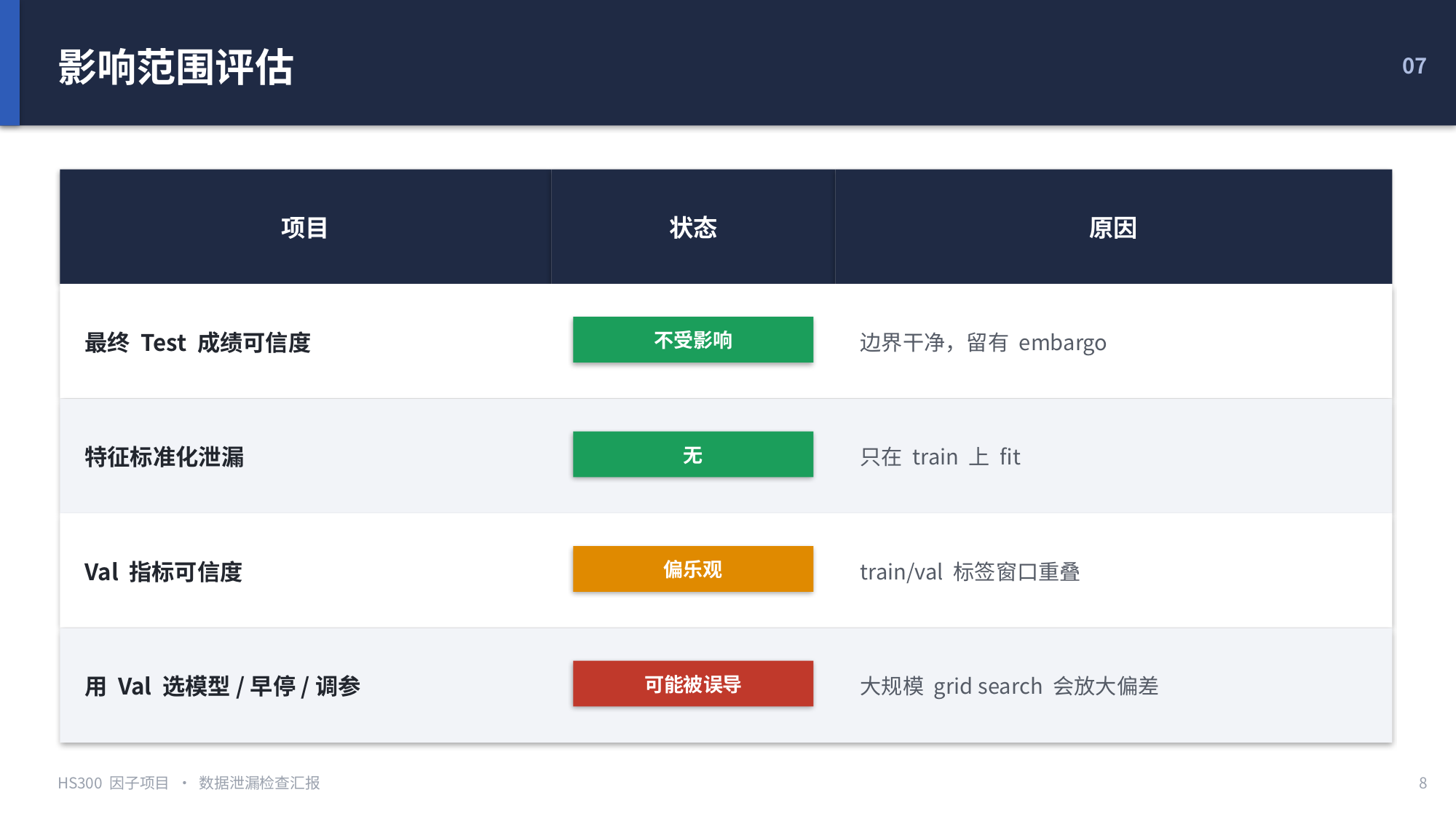

影响范围评估
07

项目

状态

原因

最终 Test 成绩可信度
边界干净，留有 embargo
不受影响

特征标准化泄漏
只在 train 上 fit
无

Val 指标可信度
train/val 标签窗口重叠
偏乐观

用 Val 选模型/早停/调参
大规模 grid search 会放大偏差
可能被误导
HS300 因子项目 · 数据泄漏检查汇报
8